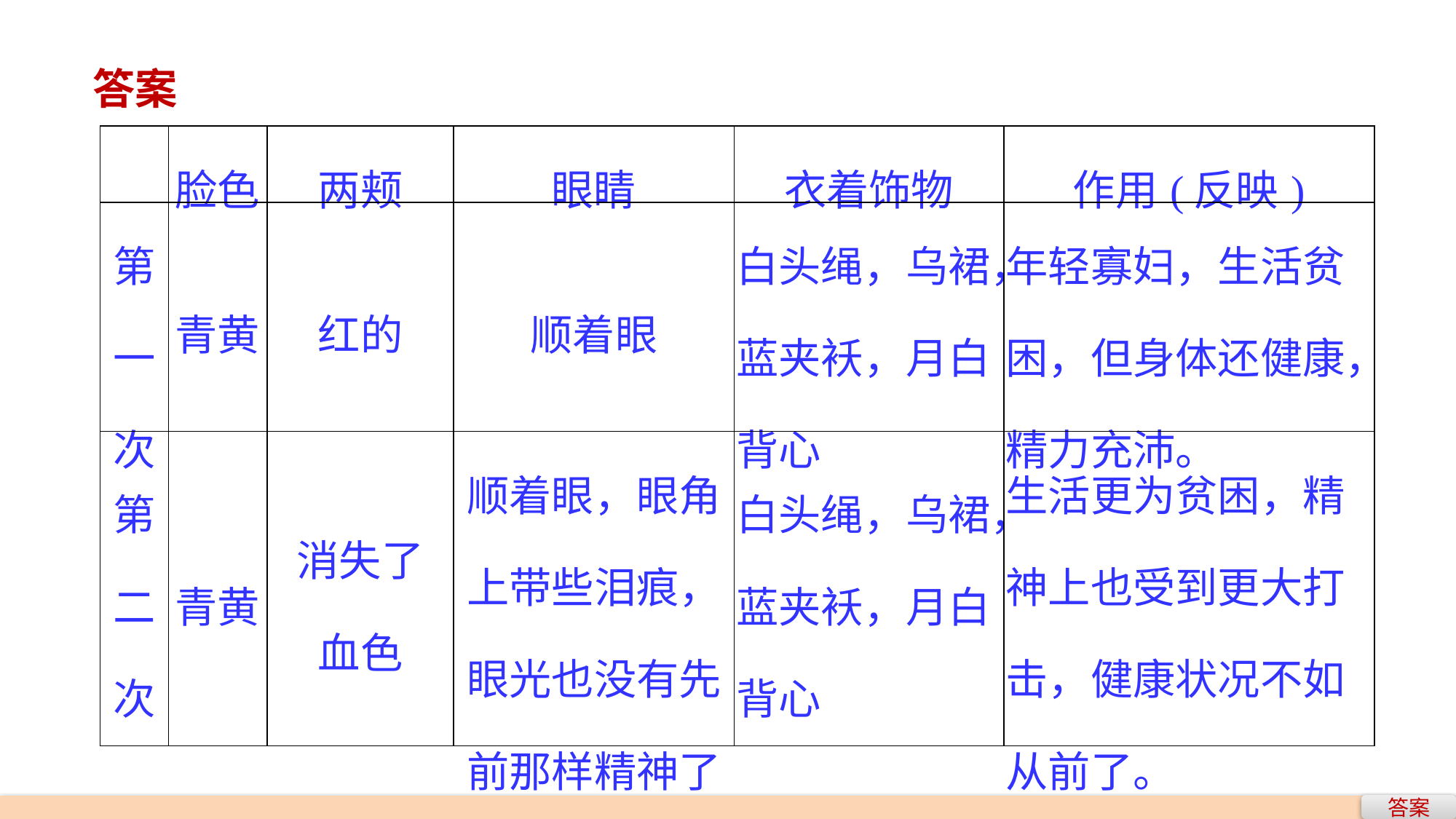

答案
|  | 脸色 | 两颊 | 眼睛 | 衣着饰物 | 作用(反映) |
| --- | --- | --- | --- | --- | --- |
| 第一次 | 青黄 | 红的 | 顺着眼 | 白头绳，乌裙，蓝夹袄，月白背心 | 年轻寡妇，生活贫困，但身体还健康，精力充沛。 |
| 第二次 | 青黄 | 消失了 血色 | 顺着眼，眼角上带些泪痕，眼光也没有先前那样精神了 | 白头绳，乌裙，蓝夹袄，月白背心 | 生活更为贫困，精神上也受到更大打击，健康状况不如从前了。 |
答案